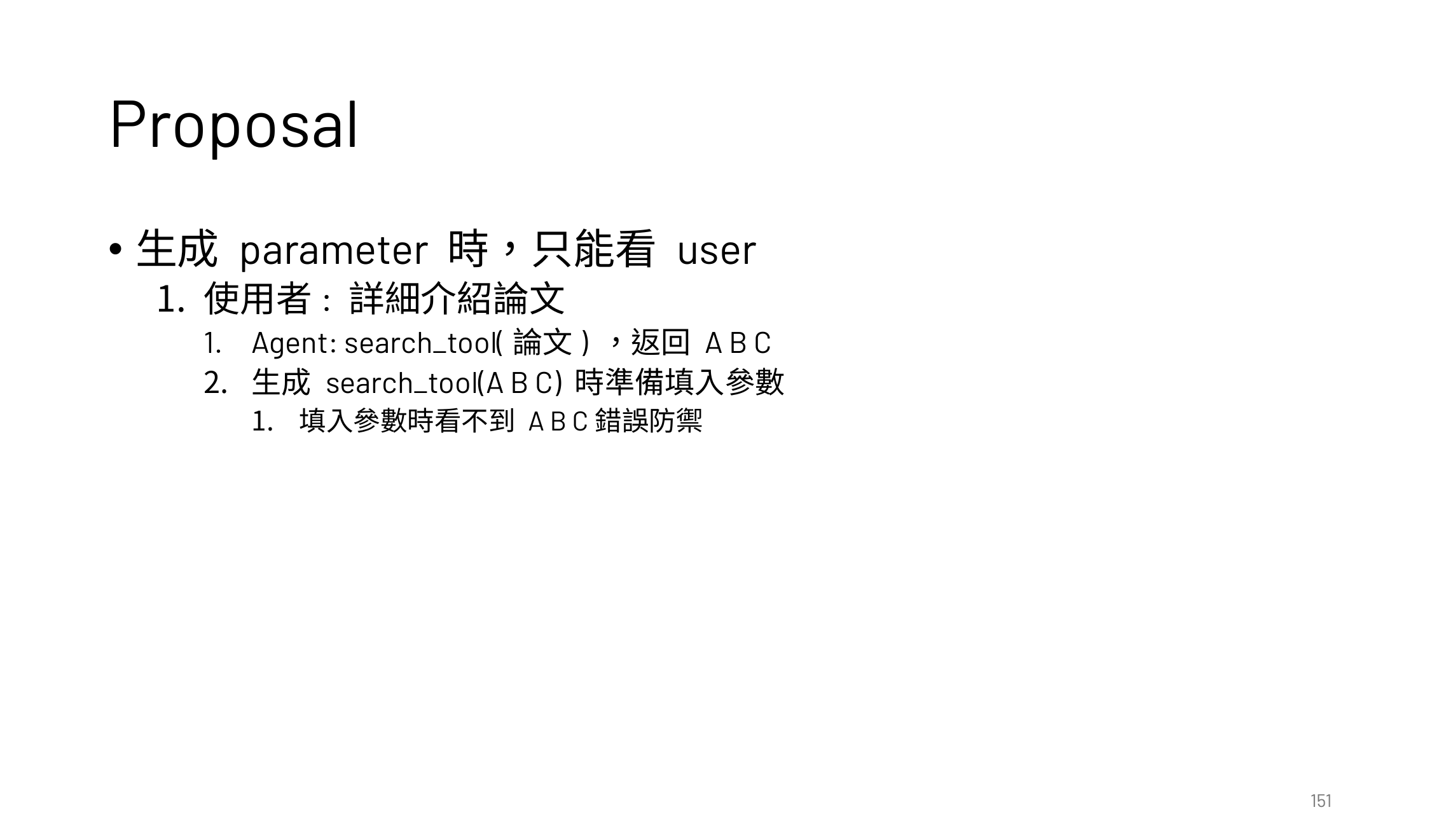

# Proposal
生成 parameter 時，只能看 user
使用者: 詳細介紹論文
Agent: search_tool(論文) ，返回 A B C
生成 search_tool(A B C) 時準備填入參數
填入參數時看不到 A B C錯誤防禦

151